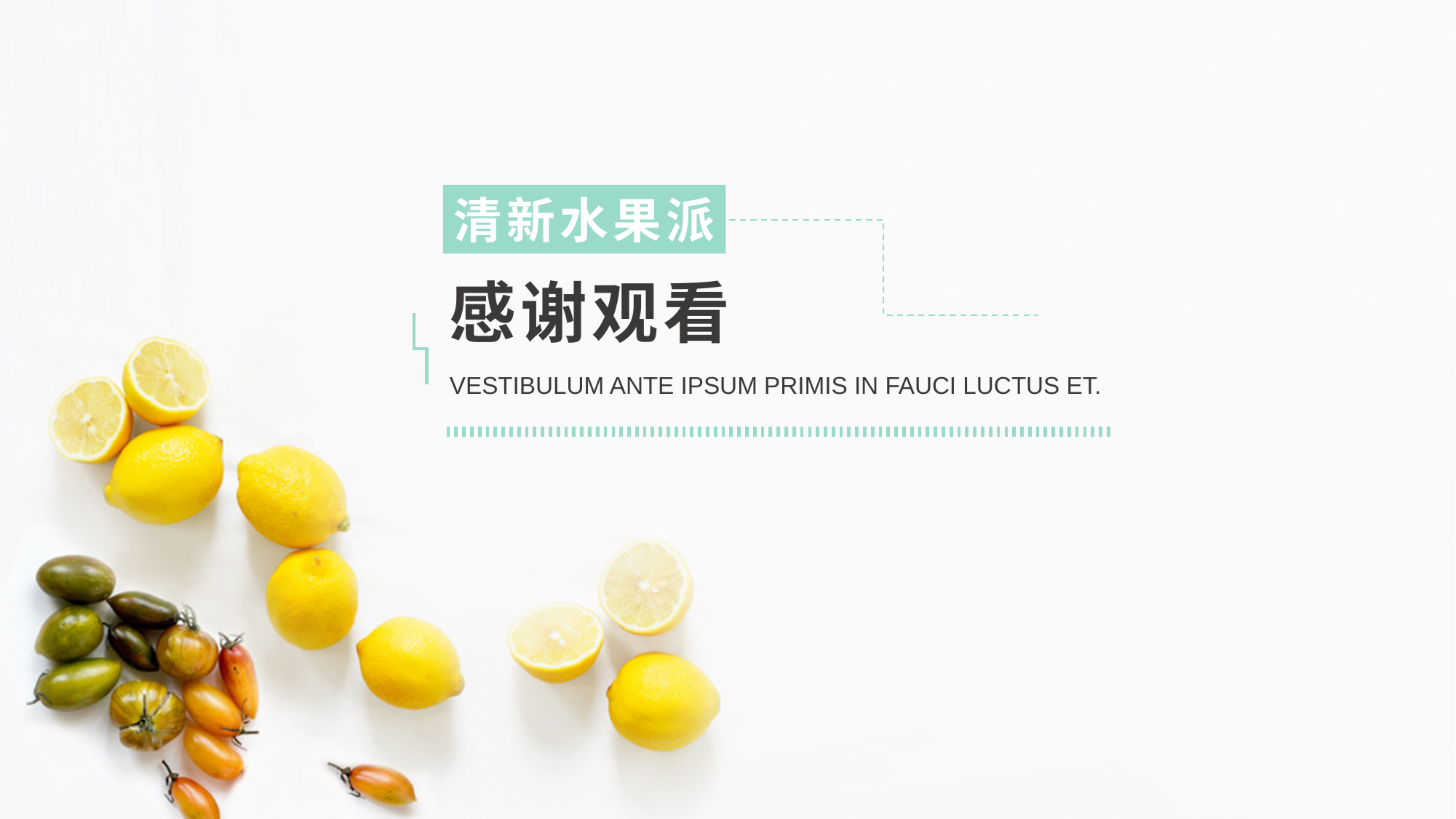

清新水果派
# 感谢观看
VESTIBULUM ANTE IPSUM PRIMIS IN FAUCI LUCTUS ET.